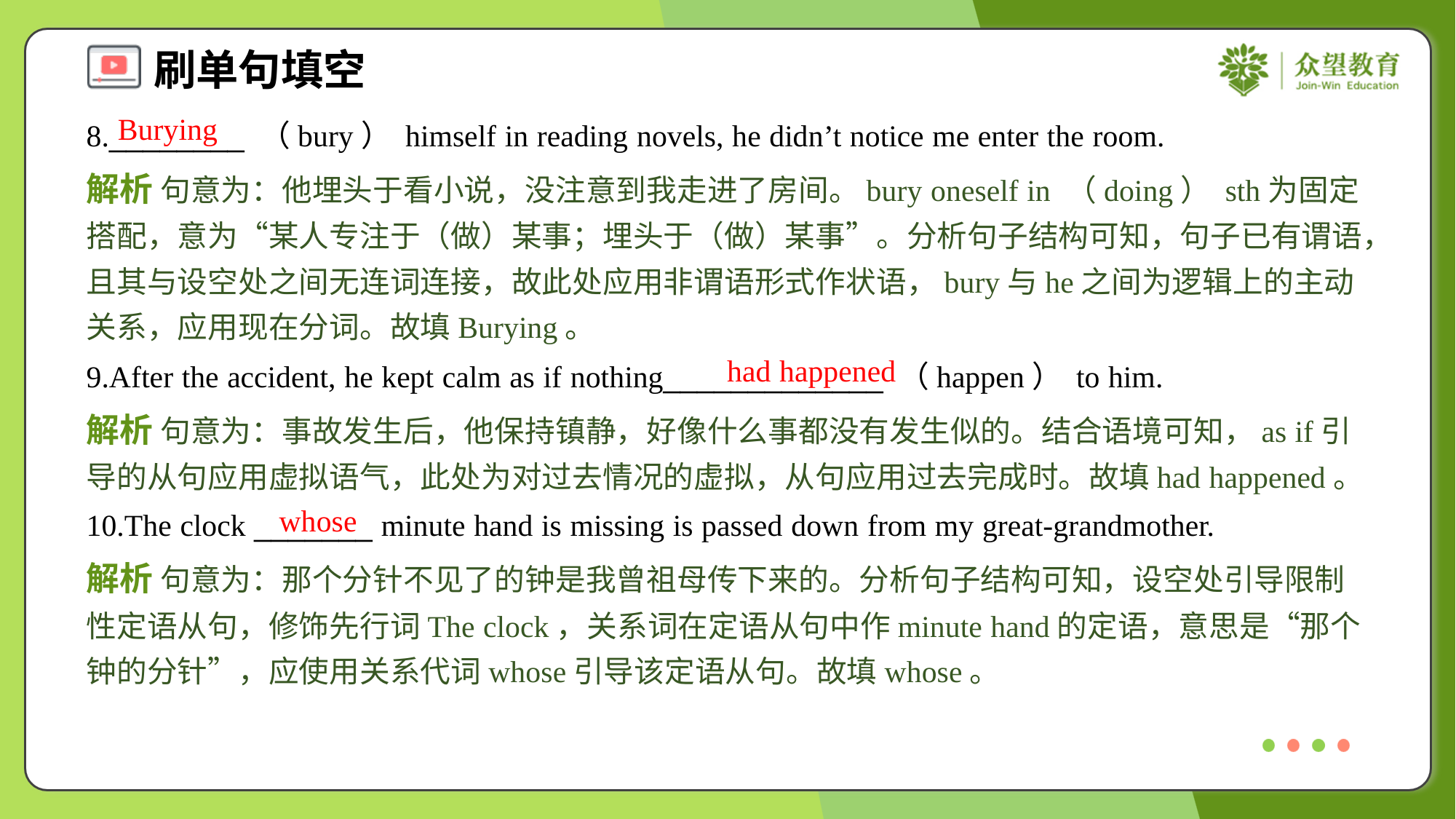

Burying
8.________ （bury） himself in reading novels, he didn’t notice me enter the room.
解析 句意为：他埋头于看小说，没注意到我走进了房间。bury oneself in （doing） sth为固定搭配，意为“某人专注于（做）某事；埋头于（做）某事”。分析句子结构可知，句子已有谓语，且其与设空处之间无连词连接，故此处应用非谓语形式作状语，bury与he之间为逻辑上的主动关系，应用现在分词。故填Burying。
had happened
9.After the accident, he kept calm as if nothing_____________ （happen） to him.
解析 句意为：事故发生后，他保持镇静，好像什么事都没有发生似的。结合语境可知，as if引导的从句应用虚拟语气，此处为对过去情况的虚拟，从句应用过去完成时。故填had happened。
whose
10.The clock _______ minute hand is missing is passed down from my great-grandmother.
解析 句意为：那个分针不见了的钟是我曾祖母传下来的。分析句子结构可知，设空处引导限制性定语从句，修饰先行词The clock，关系词在定语从句中作minute hand的定语，意思是“那个钟的分针”，应使用关系代词whose引导该定语从句。故填whose。